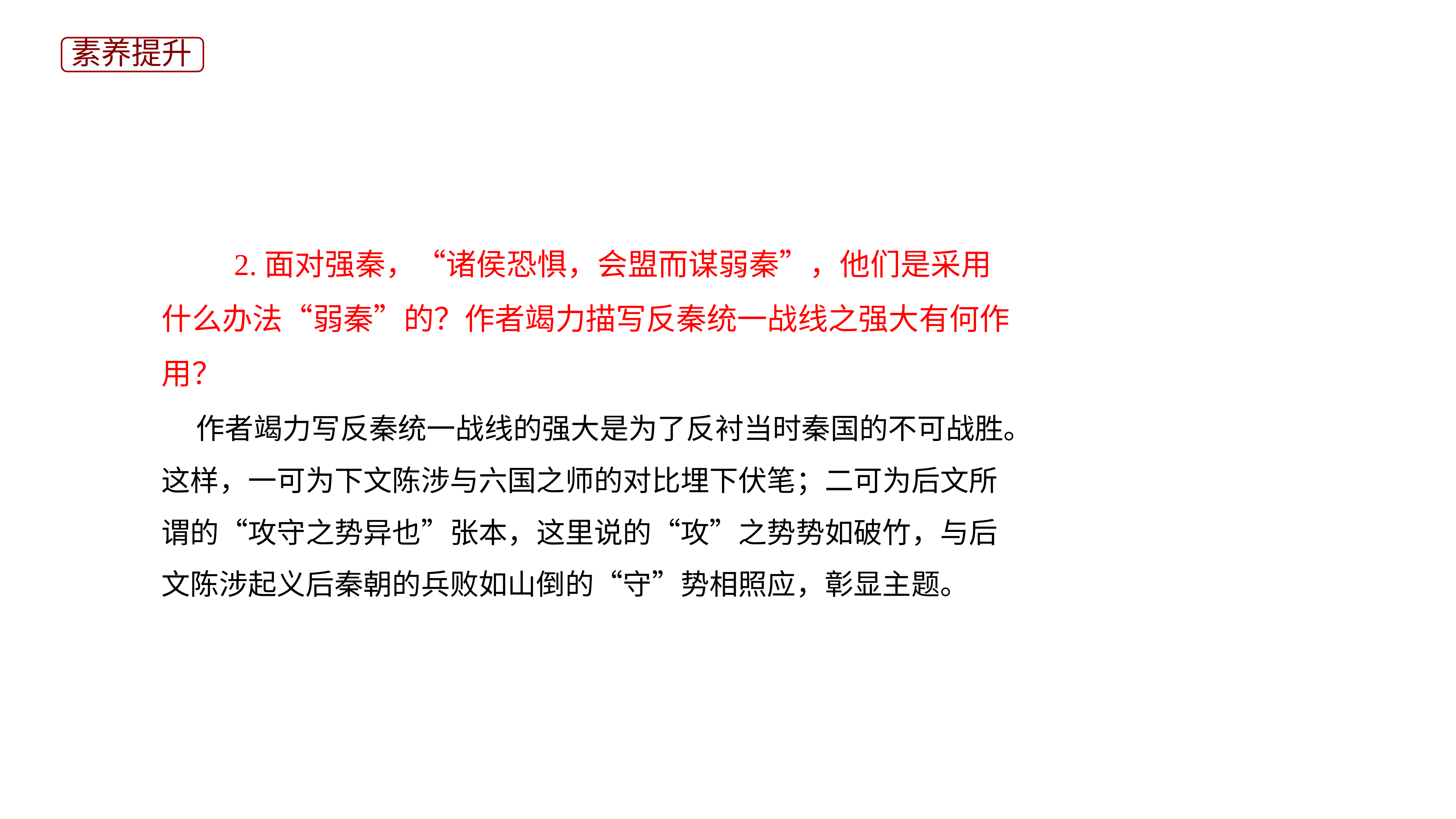

素养提升

    2.面对强秦，“诸侯恐惧，会盟而谋弱秦”，他们是采用什么办法“弱秦”的？作者竭力描写反秦统一战线之强大有何作用？
    作者竭力写反秦统一战线的强大是为了反衬当时秦国的不可战胜。这样，一可为下文陈涉与六国之师的对比埋下伏笔；二可为后文所谓的“攻守之势异也”张本，这里说的“攻”之势势如破竹，与后文陈涉起义后秦朝的兵败如山倒的“守”势相照应，彰显主题。